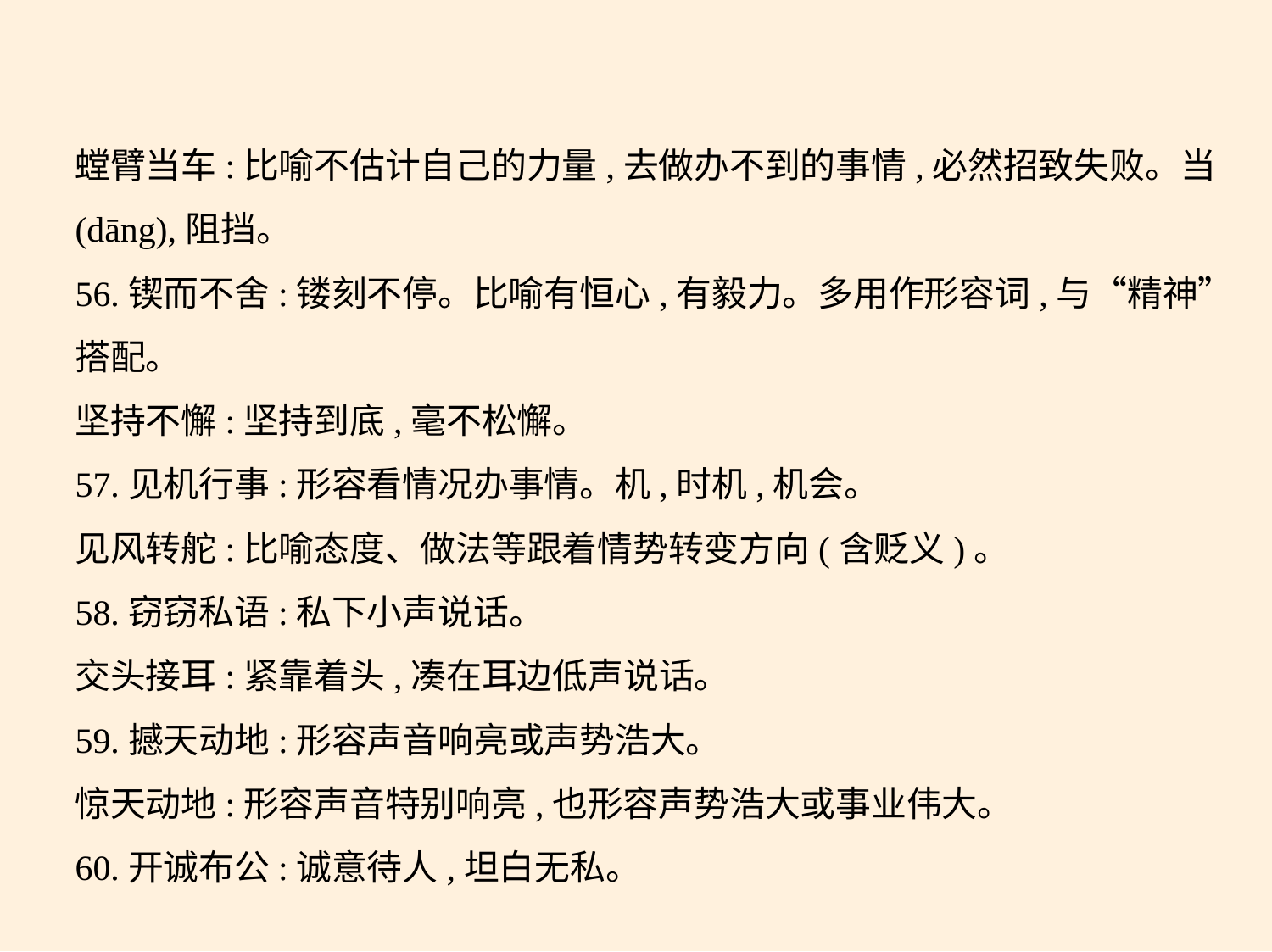

螳臂当车:比喻不估计自己的力量,去做办不到的事情,必然招致失败。当
(dāng),阻挡。
56.锲而不舍:镂刻不停。比喻有恒心,有毅力。多用作形容词,与“精神”
搭配。
坚持不懈:坚持到底,毫不松懈。
57.见机行事:形容看情况办事情。机,时机,机会。
见风转舵:比喻态度、做法等跟着情势转变方向(含贬义)。
58.窃窃私语:私下小声说话。
交头接耳:紧靠着头,凑在耳边低声说话。
59.撼天动地:形容声音响亮或声势浩大。
惊天动地:形容声音特别响亮,也形容声势浩大或事业伟大。
60.开诚布公:诚意待人,坦白无私。